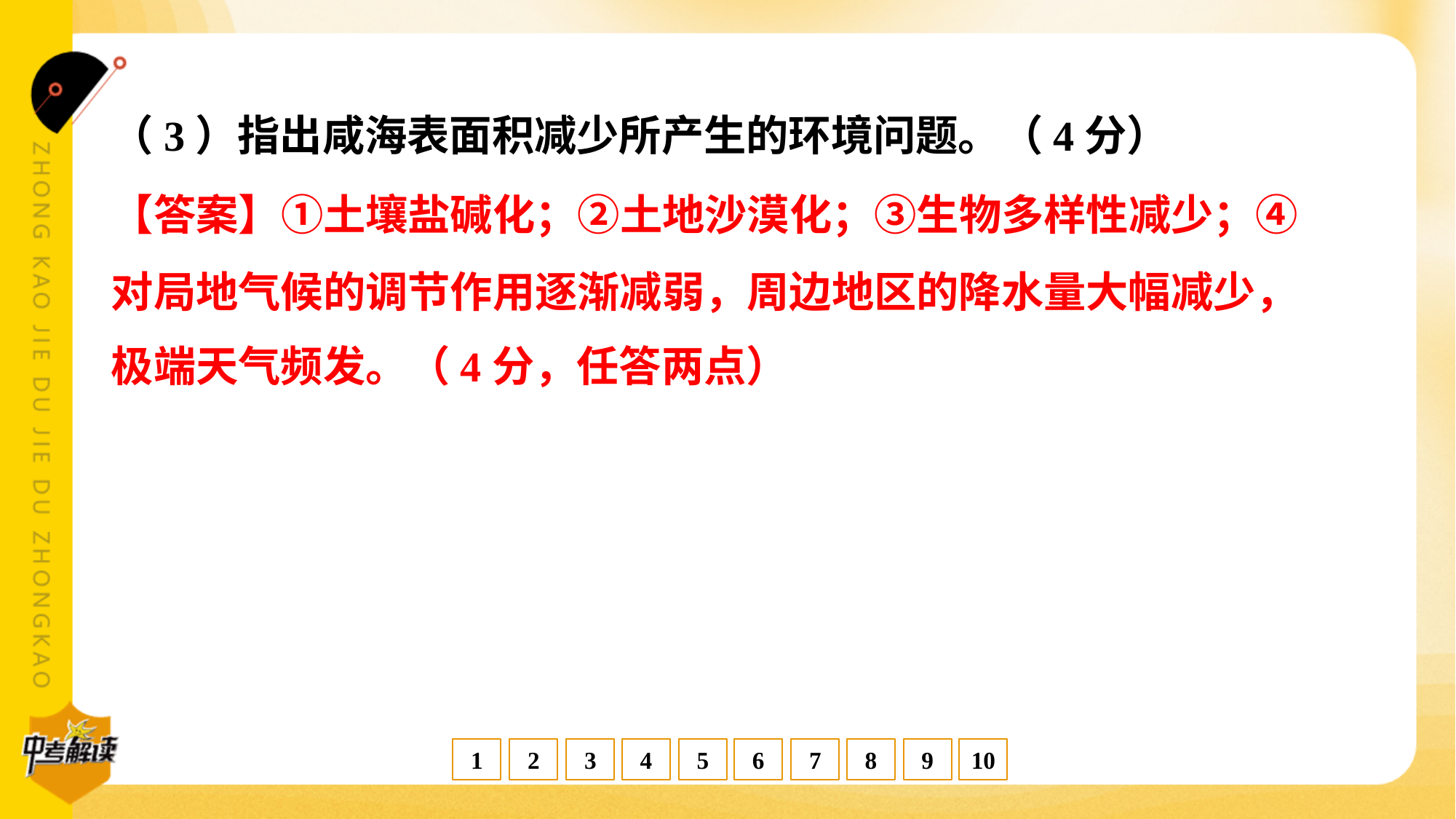

（3）指出咸海表面积减少所产生的环境问题。（4分）
【答案】①土壤盐碱化；②土地沙漠化；③生物多样性减少；④
对局地气候的调节作用逐渐减弱，周边地区的降水量大幅减少，
极端天气频发。（4分，任答两点）